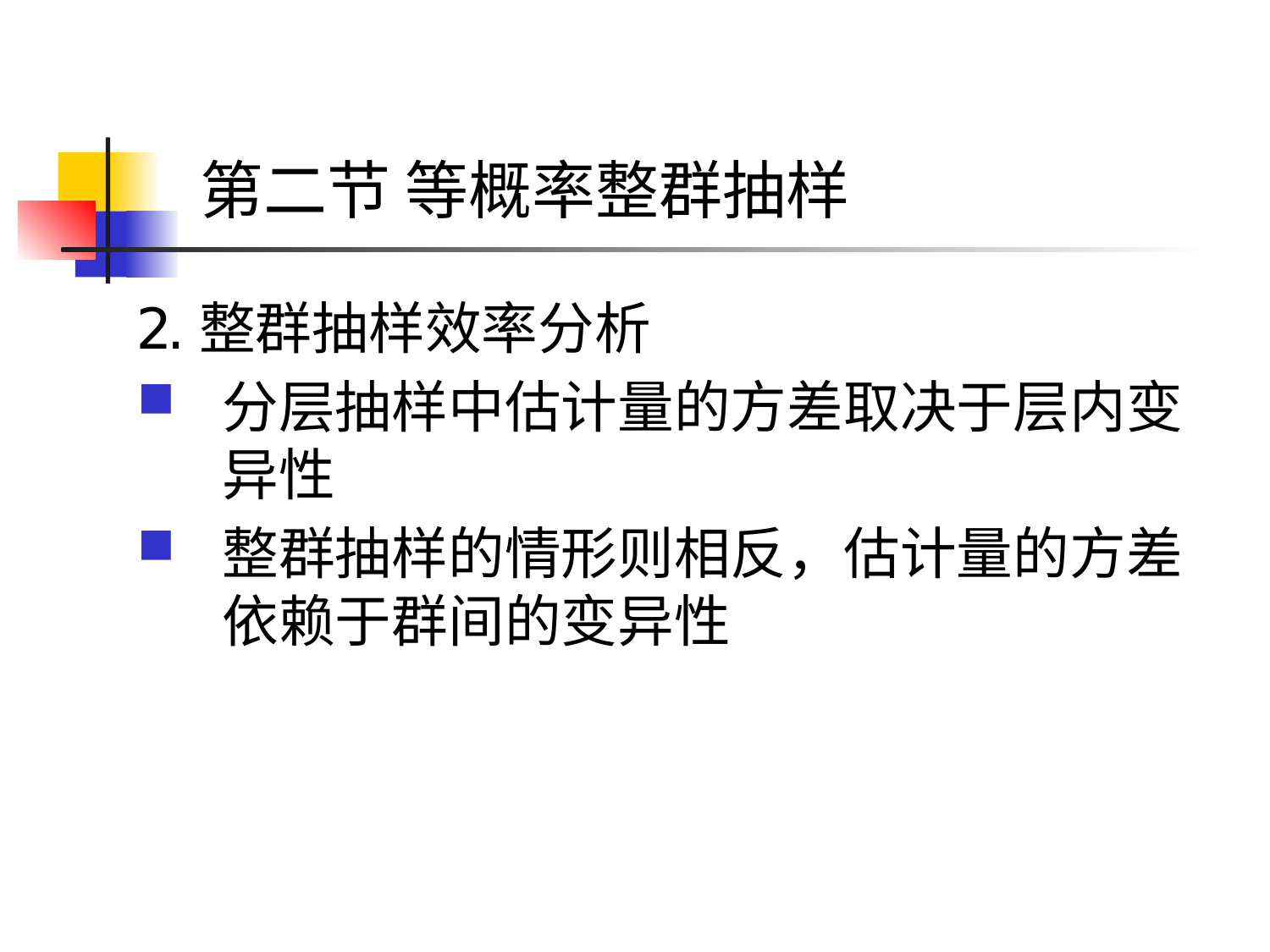

# 第二节 等概率整群抽样
2.整群抽样效率分析
分层抽样中估计量的方差取决于层内变异性
整群抽样的情形则相反，估计量的方差依赖于群间的变异性